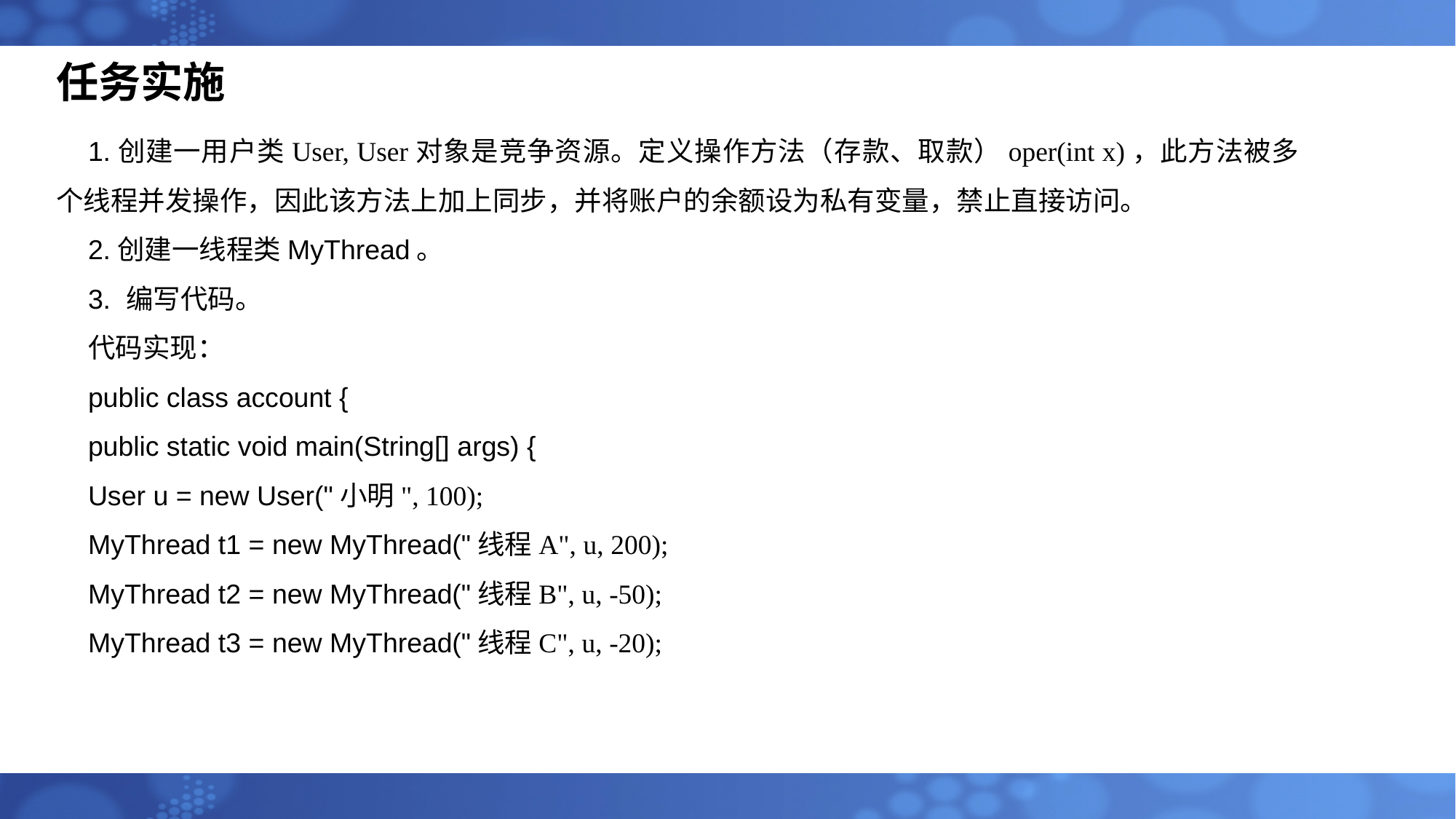

任务实施
1.创建一用户类User, User对象是竞争资源。定义操作方法（存款、取款）oper(int x)，此方法被多个线程并发操作，因此该方法上加上同步，并将账户的余额设为私有变量，禁止直接访问。
2.创建一线程类MyThread。
3. 编写代码。
代码实现：
public class account {
public static void main(String[] args) {
User u = new User("小明", 100);
MyThread t1 = new MyThread("线程A", u, 200);
MyThread t2 = new MyThread("线程B", u, -50);
MyThread t3 = new MyThread("线程C", u, -20);